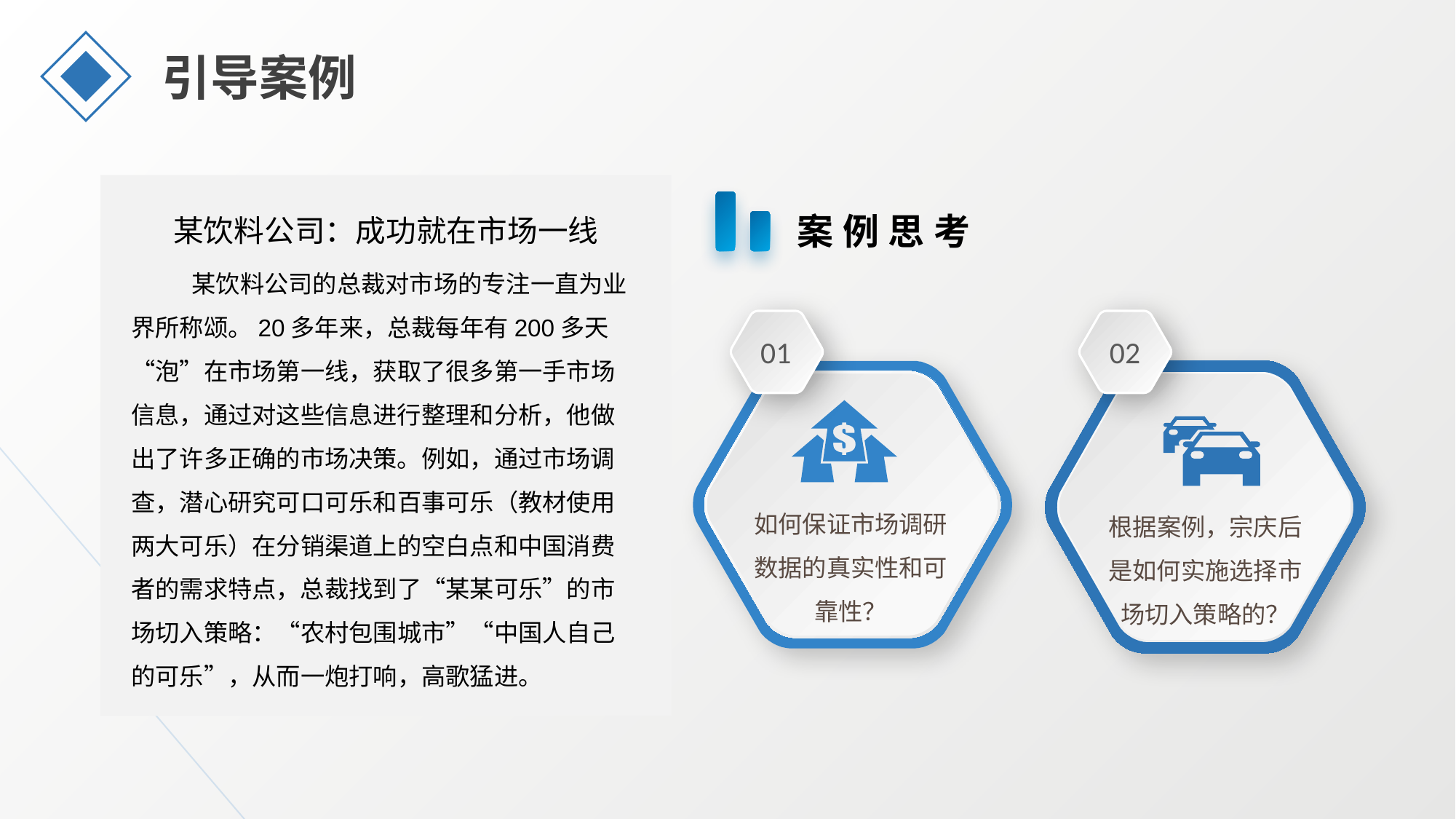

引导案例

某饮料公司：成功就在市场一线

案例思考

某饮料公司的总裁对市场的专注一直为业界所称颂。20多年来，总裁每年有200多天“泡”在市场第一线，获取了很多第一手市场信息，通过对这些信息进行整理和分析，他做出了许多正确的市场决策。例如，通过市场调查，潜心研究可口可乐和百事可乐（教材使用两大可乐）在分销渠道上的空白点和中国消费者的需求特点，总裁找到了“某某可乐”的市场切入策略：“农村包围城市”“中国人自己的可乐”，从而一炮打响，高歌猛进。

01

02

如何保证市场调研数据的真实性和可靠性？
根据案例，宗庆后是如何实施选择市场切入策略的？